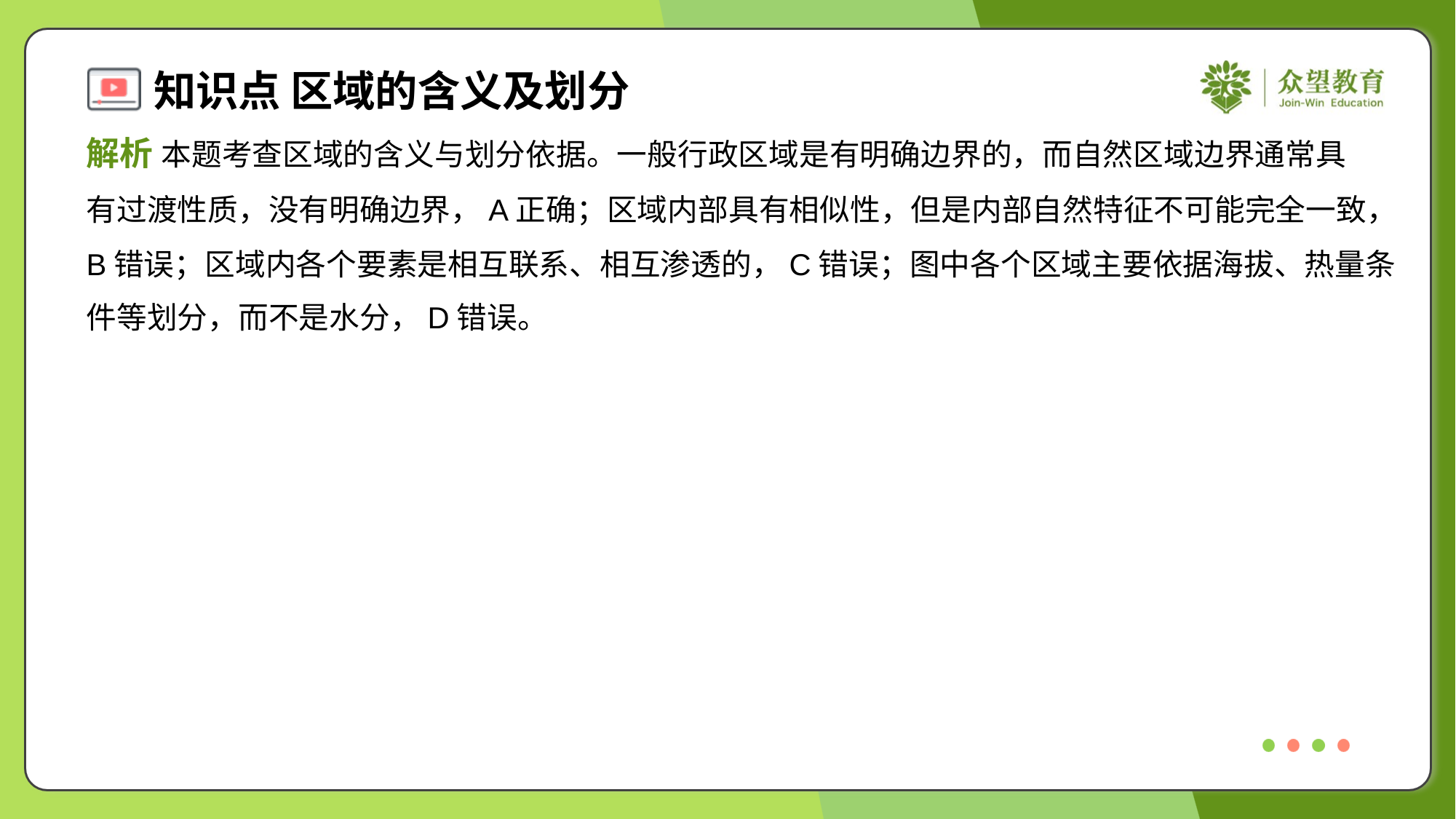

解析 本题考查区域的含义与划分依据。一般行政区域是有明确边界的，而自然区域边界通常具
有过渡性质，没有明确边界，A正确；区域内部具有相似性，但是内部自然特征不可能完全一致，
B错误；区域内各个要素是相互联系、相互渗透的，C错误；图中各个区域主要依据海拔、热量条
件等划分，而不是水分，D错误。